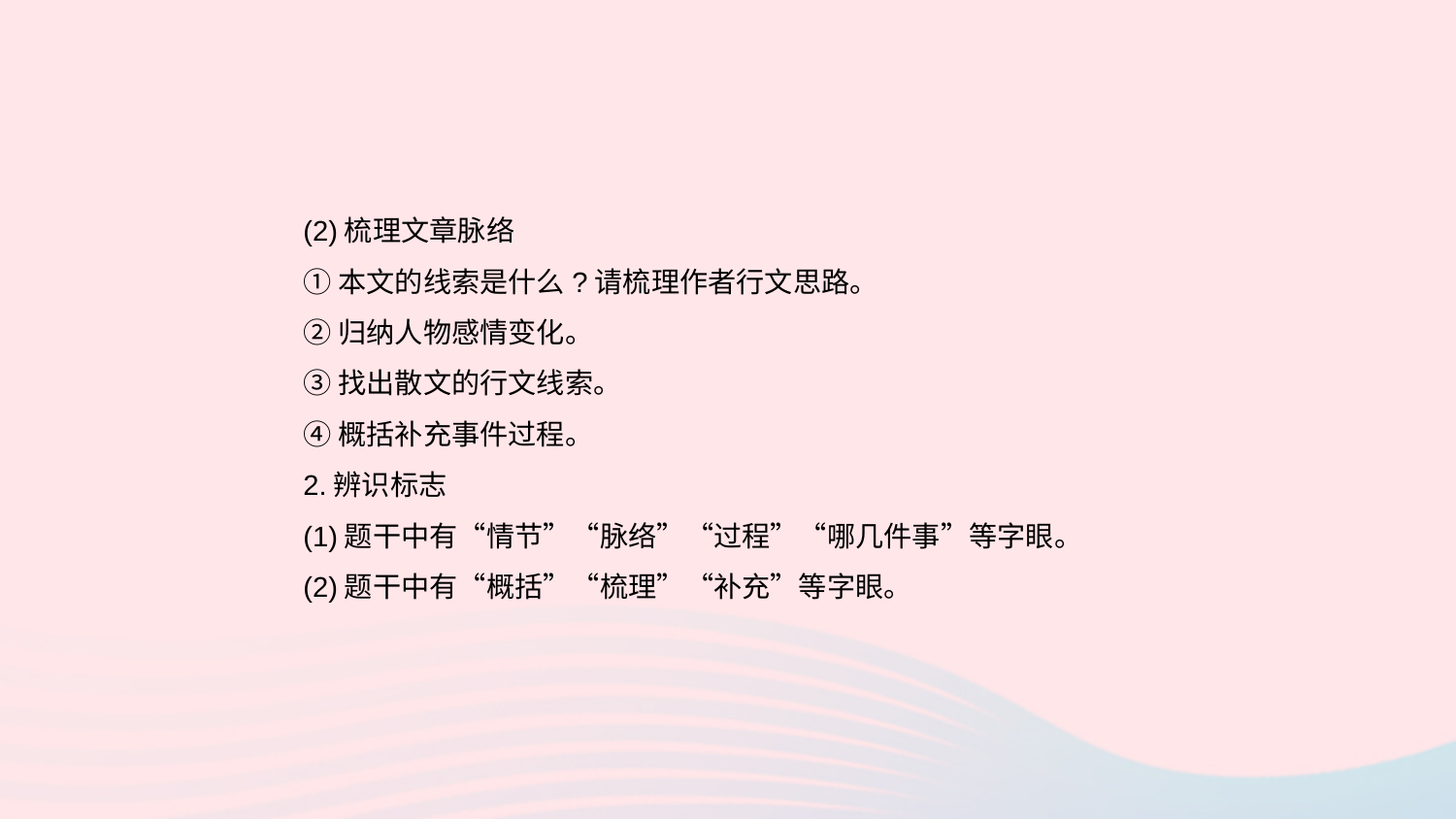

(2)梳理文章脉络
①本文的线索是什么?请梳理作者行文思路。
②归纳人物感情变化。
③找出散文的行文线索。
④概括补充事件过程。
2.辨识标志
(1)题干中有“情节”“脉络”“过程”“哪几件事”等字眼。
(2)题干中有“概括”“梳理”“补充”等字眼。